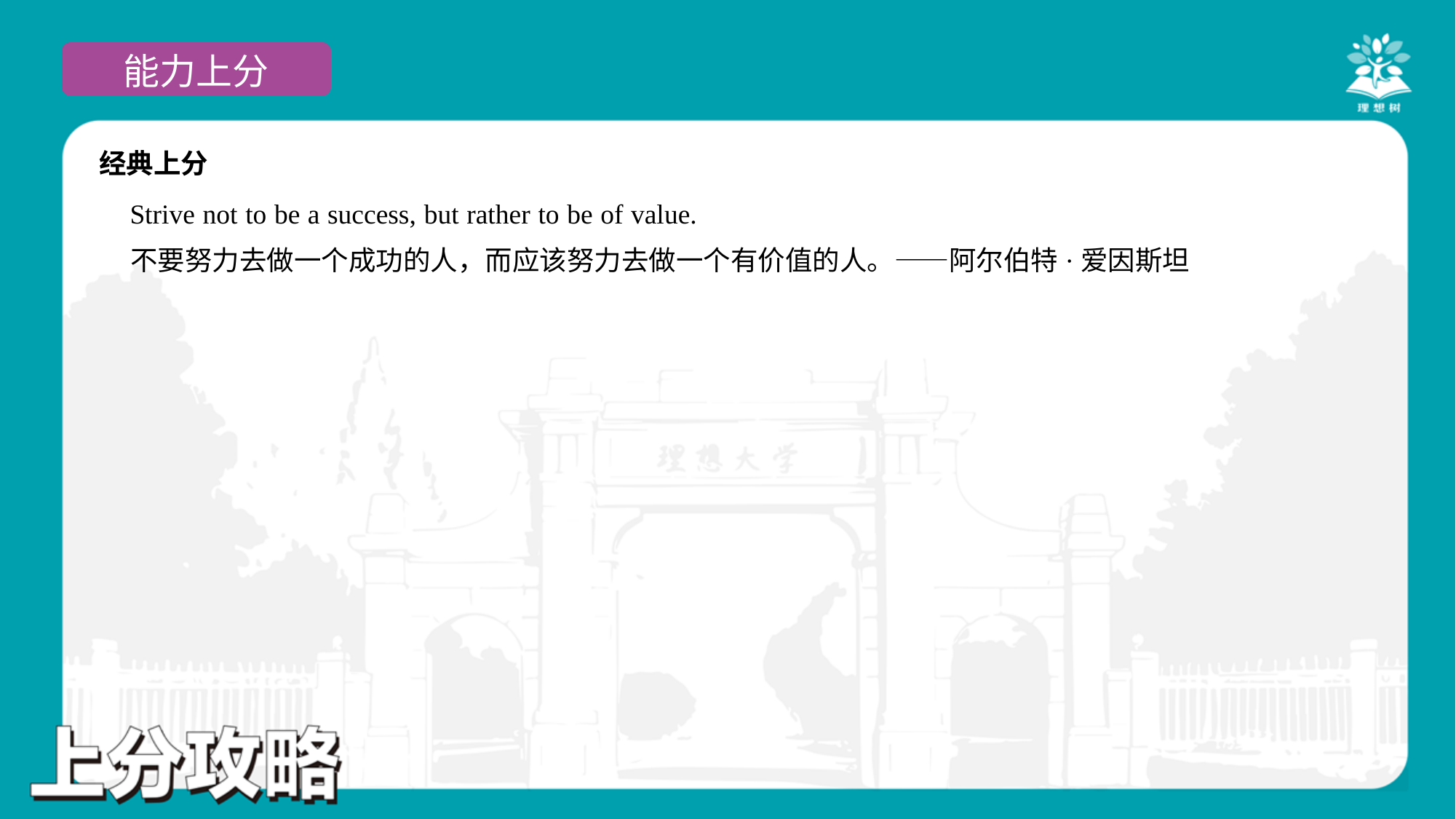

经典上分
    Strive not to be a success, but rather to be of value.
    不要努力去做一个成功的人，而应该努力去做一个有价值的人。——阿尔伯特·爱因斯坦